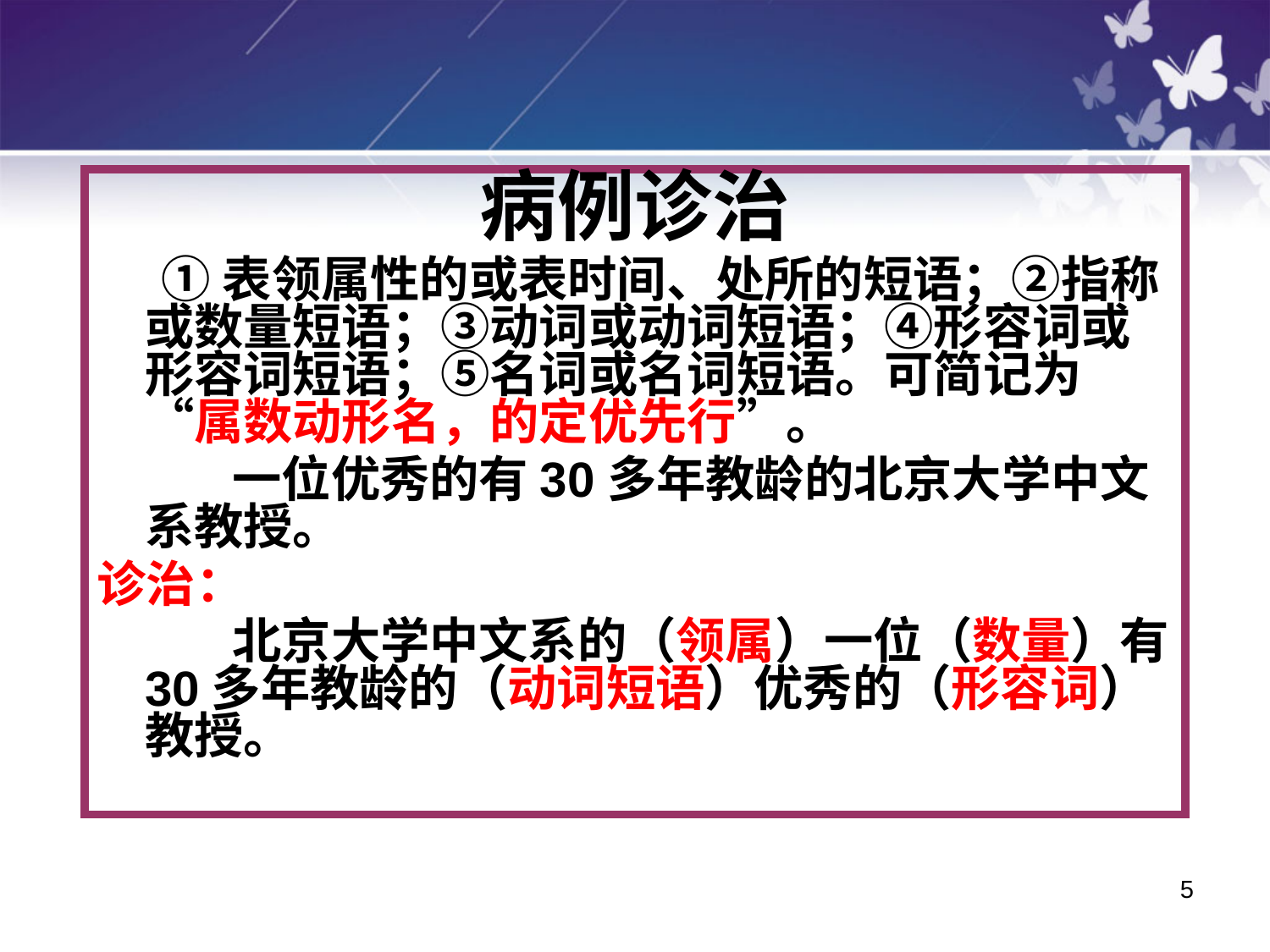

病例诊治
        ①表领属性的或表时间、处所的短语；②指称或数量短语；③动词或动词短语；④形容词或形容词短语；⑤名词或名词短语。可简记为“属数动形名，的定优先行”。
           一位优秀的有30多年教龄的北京大学中文系教授。
诊治：
           北京大学中文系的（领属）一位（数量）有30多年教龄的（动词短语）优秀的（形容词）教授。
5